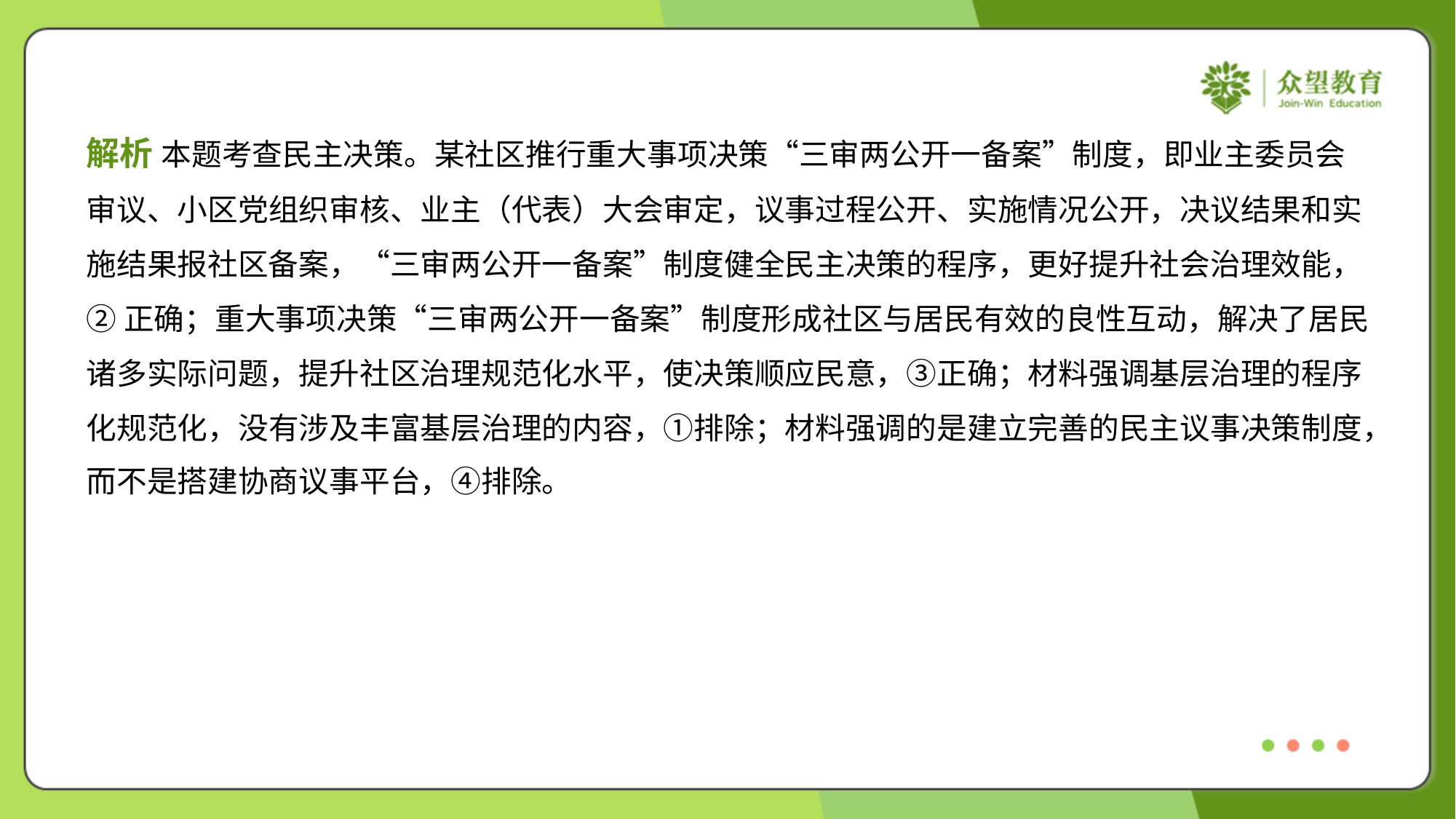

解析 本题考查民主决策。某社区推行重大事项决策“三审两公开一备案”制度，即业主委员会
审议、小区党组织审核、业主（代表）大会审定，议事过程公开、实施情况公开，决议结果和实
施结果报社区备案，“三审两公开一备案”制度健全民主决策的程序，更好提升社会治理效能，
②正确；重大事项决策“三审两公开一备案”制度形成社区与居民有效的良性互动，解决了居民
诸多实际问题，提升社区治理规范化水平，使决策顺应民意，③正确；材料强调基层治理的程序
化规范化，没有涉及丰富基层治理的内容，①排除；材料强调的是建立完善的民主议事决策制度，
而不是搭建协商议事平台，④排除。